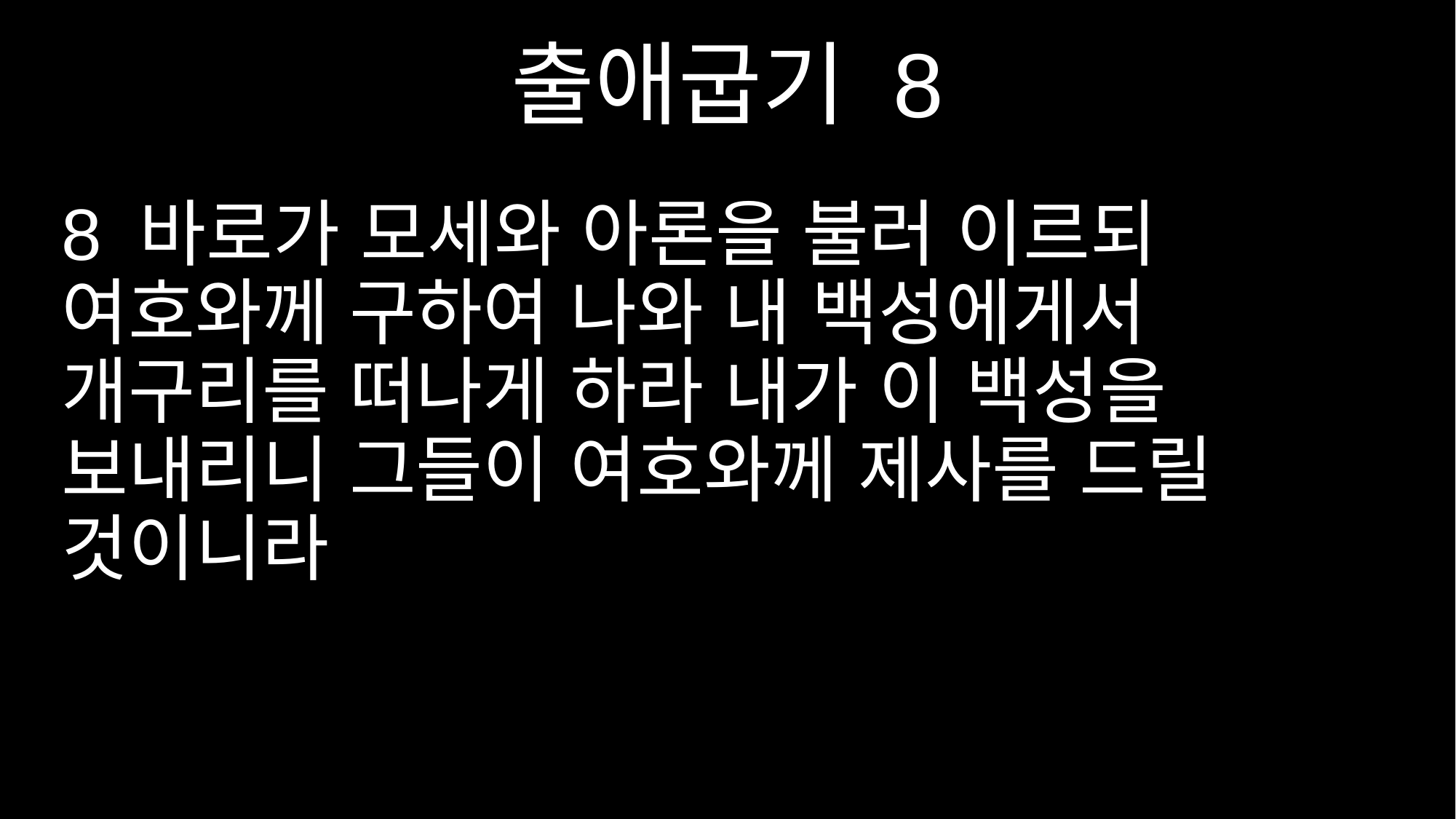

출애굽기 8
8 바로가 모세와 아론을 불러 이르되 여호와께 구하여 나와 내 백성에게서 개구리를 떠나게 하라 내가 이 백성을 보내리니 그들이 여호와께 제사를 드릴 것이니라